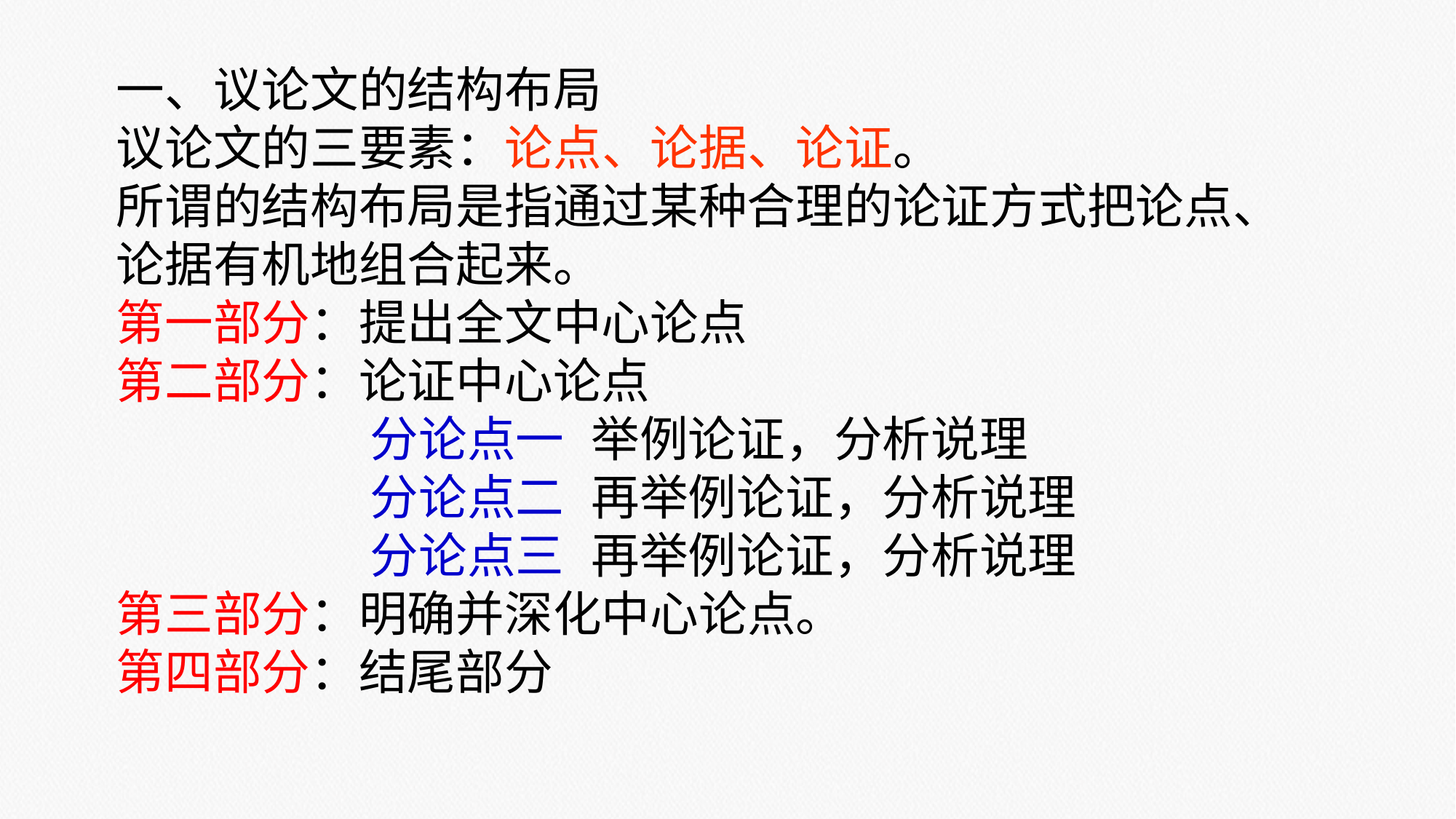

一、议论文的结构布局
议论文的三要素：论点、论据、论证。
所谓的结构布局是指通过某种合理的论证方式把论点、论据有机地组合起来。
第一部分：提出全文中心论点
第二部分：论证中心论点
                  分论点一  举例论证，分析说理
                  分论点二  再举例论证，分析说理
                  分论点三  再举例论证，分析说理
第三部分：明确并深化中心论点。
第四部分：结尾部分